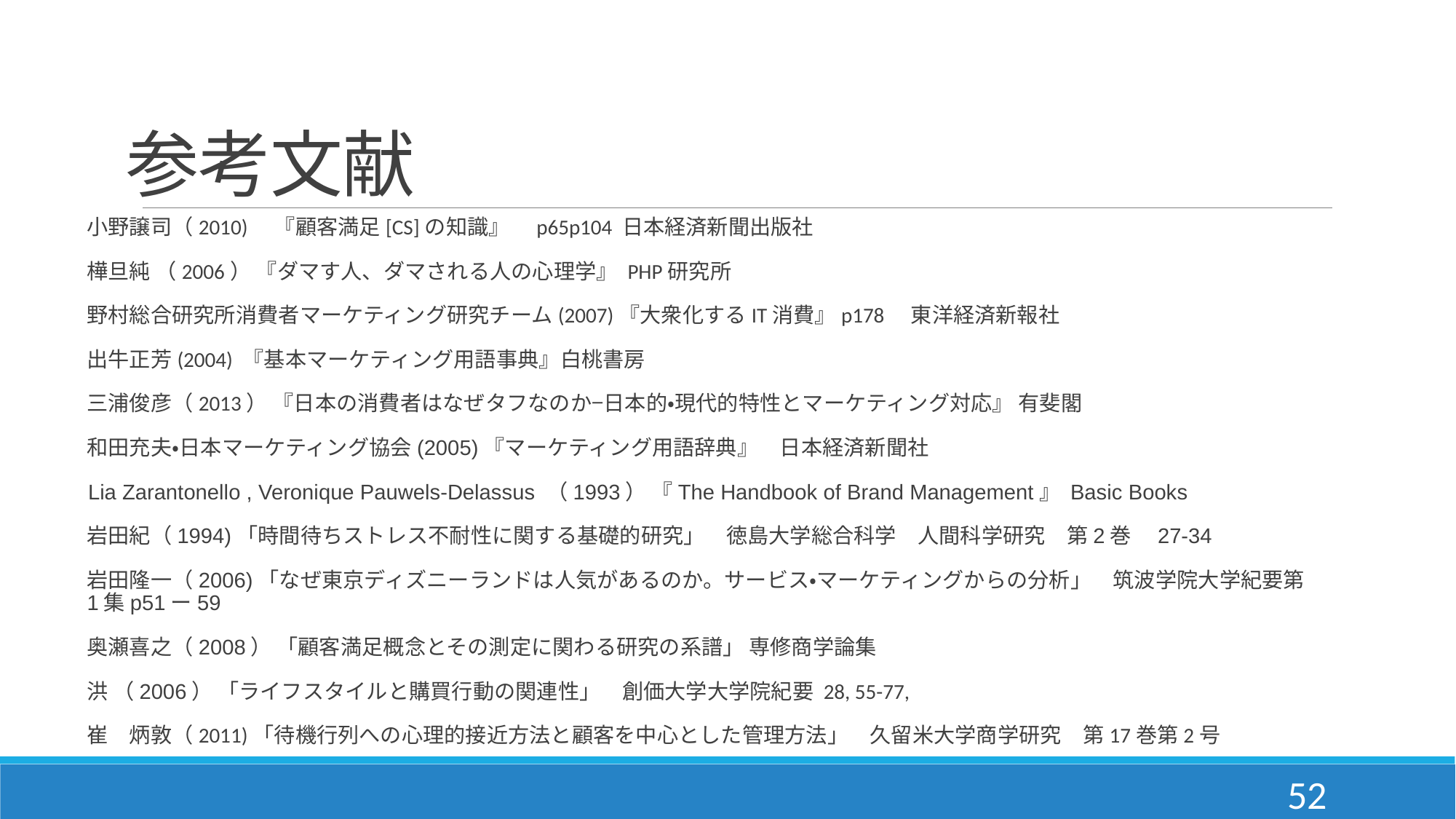

# 参考文献
小野譲司（2010)　『顧客満足[CS]の知識』　p65p104 日本経済新聞出版社
樺旦純 （2006） 『ダマす人、ダマされる人の心理学』 PHP研究所
野村総合研究所消費者マーケティング研究チーム(2007)『大衆化するIT消費』p178　東洋経済新報社
出牛正芳(2004) 『基本マーケティング用語事典』白桃書房
三浦俊彦（2013） 『日本の消費者はなぜタフなのか−日本的・現代的特性とマーケティング対応』 有斐閣
和田充夫・日本マーケティング協会(2005)『マーケティング用語辞典』　日本経済新聞社
  Lia Zarantonello , Veronique Pauwels-Delassus （1993） 『The Handbook of Brand Management』 Basic Books
岩田紀（1994)「時間待ちストレス不耐性に関する基礎的研究」　徳島大学総合科学　人間科学研究　第2巻　27-34
岩田隆一（2006)「なぜ東京ディズニーランドは人気があるのか。サービス・マーケティングからの分析」　筑波学院大学紀要第1集p51ー59
奥瀬喜之（2008） 「顧客満足概念とその測定に関わる研究の系譜」 専修商学論集
洪 （2006） 「ライフスタイルと購買行動の関連性」　創価大学大学院紀要 28, 55-77,
崔　炳敦（2011)「待機行列への心理的接近方法と顧客を中心とした管理方法」　久留米大学商学研究　第17巻第2号

52